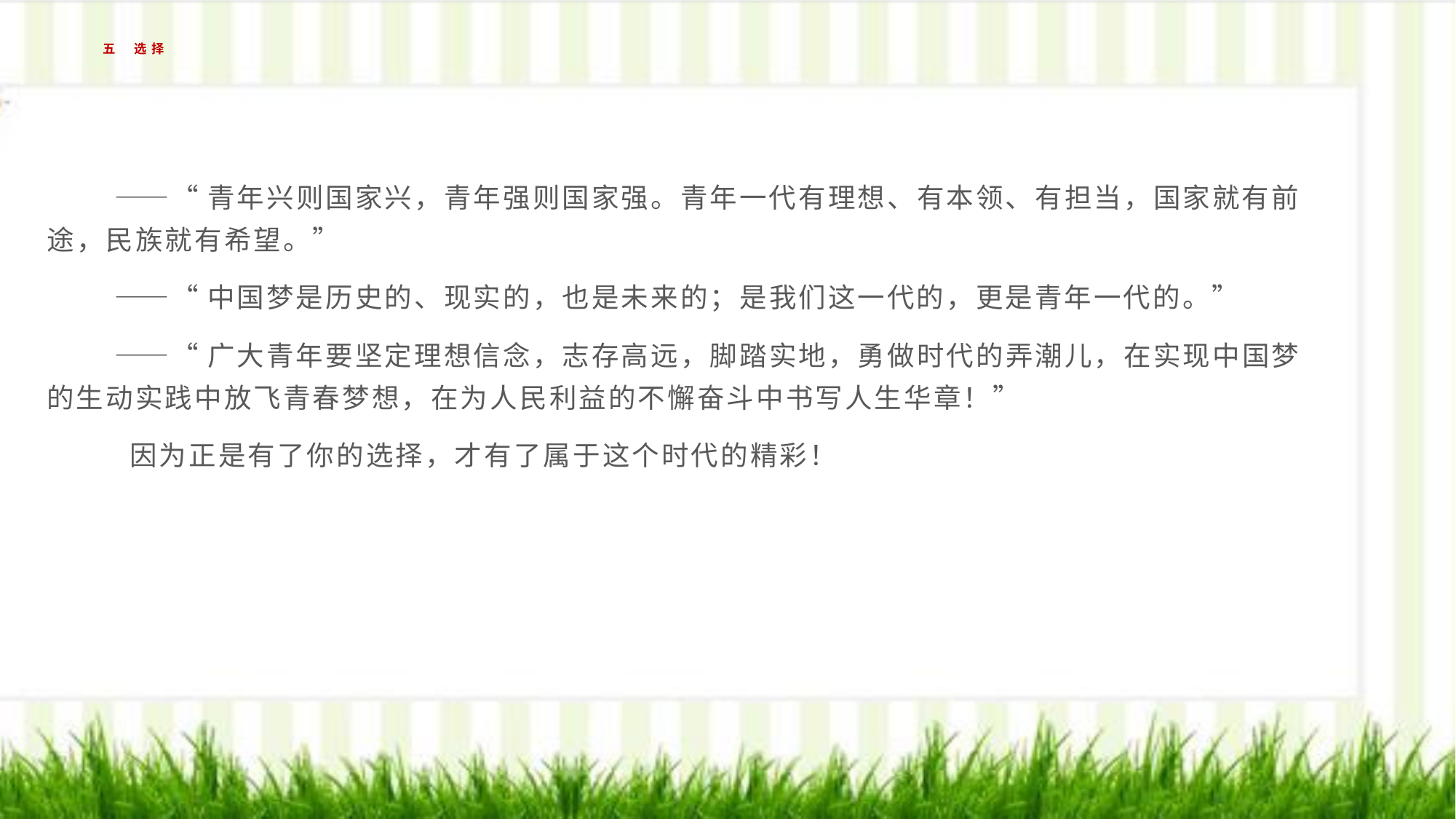

# 五  选择

        ——“青年兴则国家兴，青年强则国家强。青年一代有理想、有本领、有担当，国家就有前途，民族就有希望。”
        ——“中国梦是历史的、现实的，也是未来的；是我们这一代的，更是青年一代的。”
        ——“广大青年要坚定理想信念，志存高远，脚踏实地，勇做时代的弄潮儿，在实现中国梦的生动实践中放飞青春梦想，在为人民利益的不懈奋斗中书写人生华章！”
         因为正是有了你的选择，才有了属于这个时代的精彩！